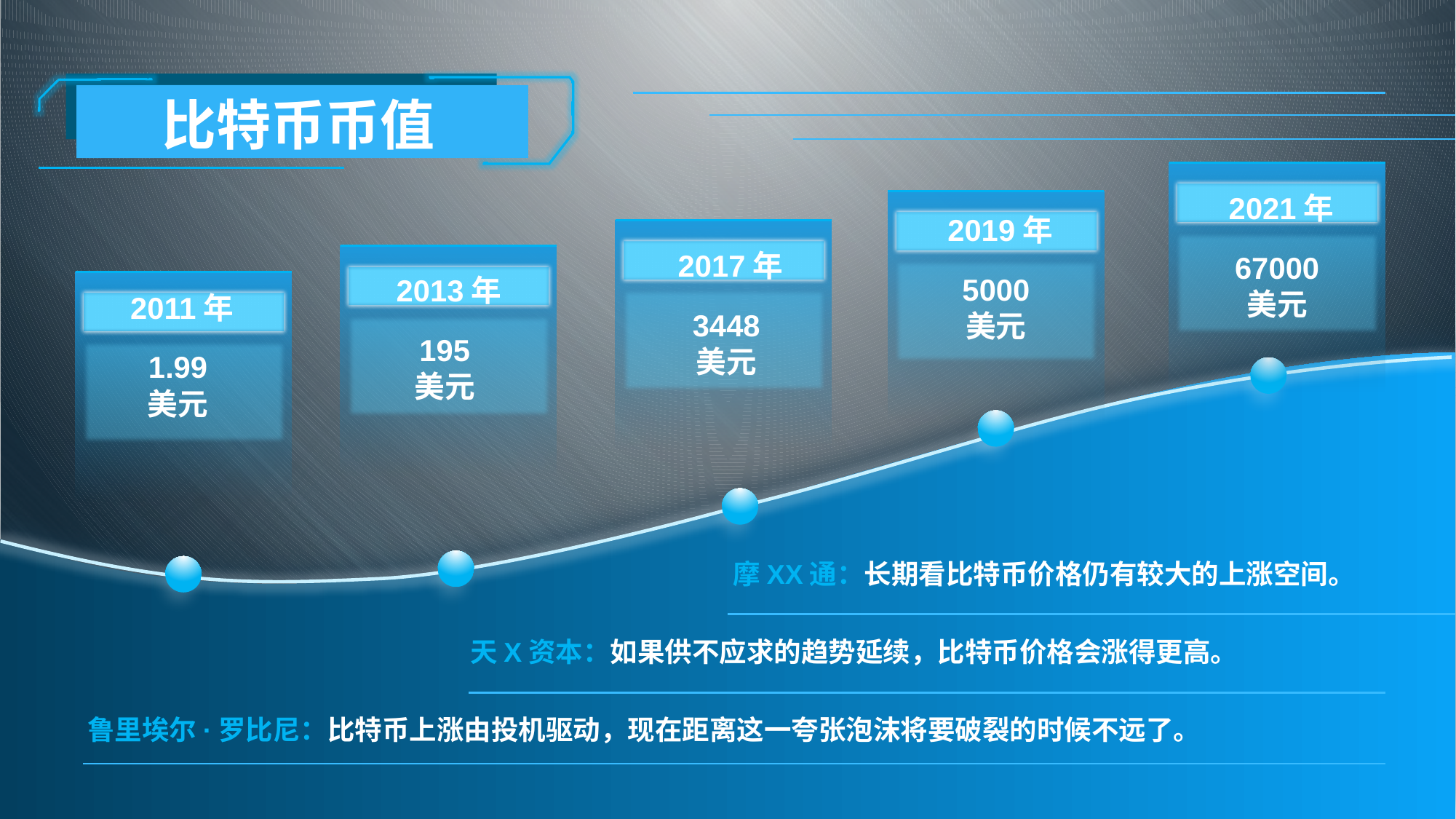

比特币币值
2021年
67000
美元
2019年
5000
美元
2017年
3448
美元
2013年
195
美元
2011年
1.99
美元
摩XX通：长期看比特币价格仍有较大的上涨空间。
天X资本：如果供不应求的趋势延续，比特币价格会涨得更高。
鲁里埃尔·罗比尼：比特币上涨由投机驱动，现在距离这一夸张泡沫将要破裂的时候不远了。